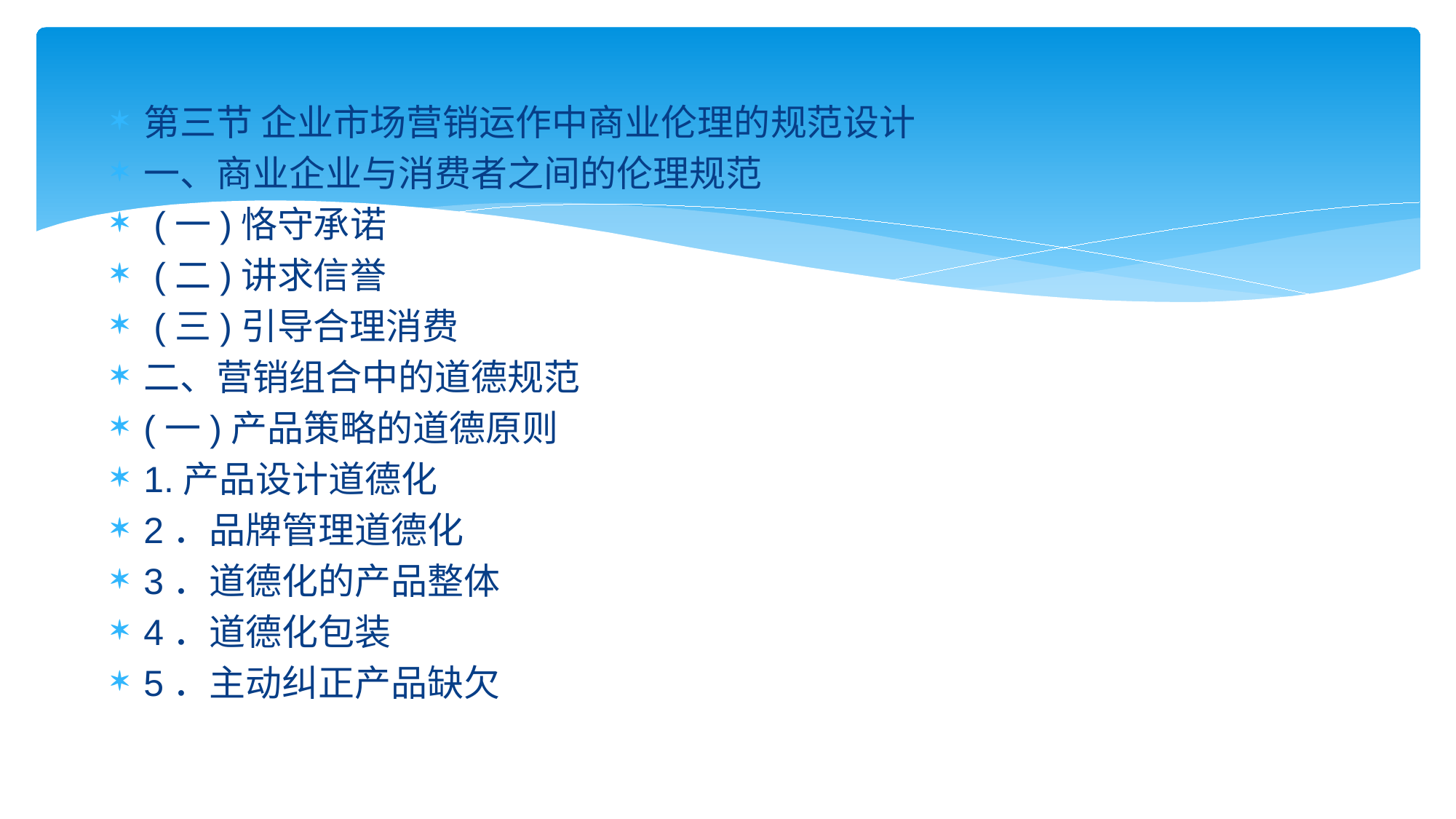

第三节 企业市场营销运作中商业伦理的规范设计
一、商业企业与消费者之间的伦理规范
 (一)恪守承诺
 (二)讲求信誉
 (三)引导合理消费
二、营销组合中的道德规范
(一)产品策略的道德原则
1.产品设计道德化
2．品牌管理道德化
3．道德化的产品整体
4．道德化包装
5．主动纠正产品缺欠